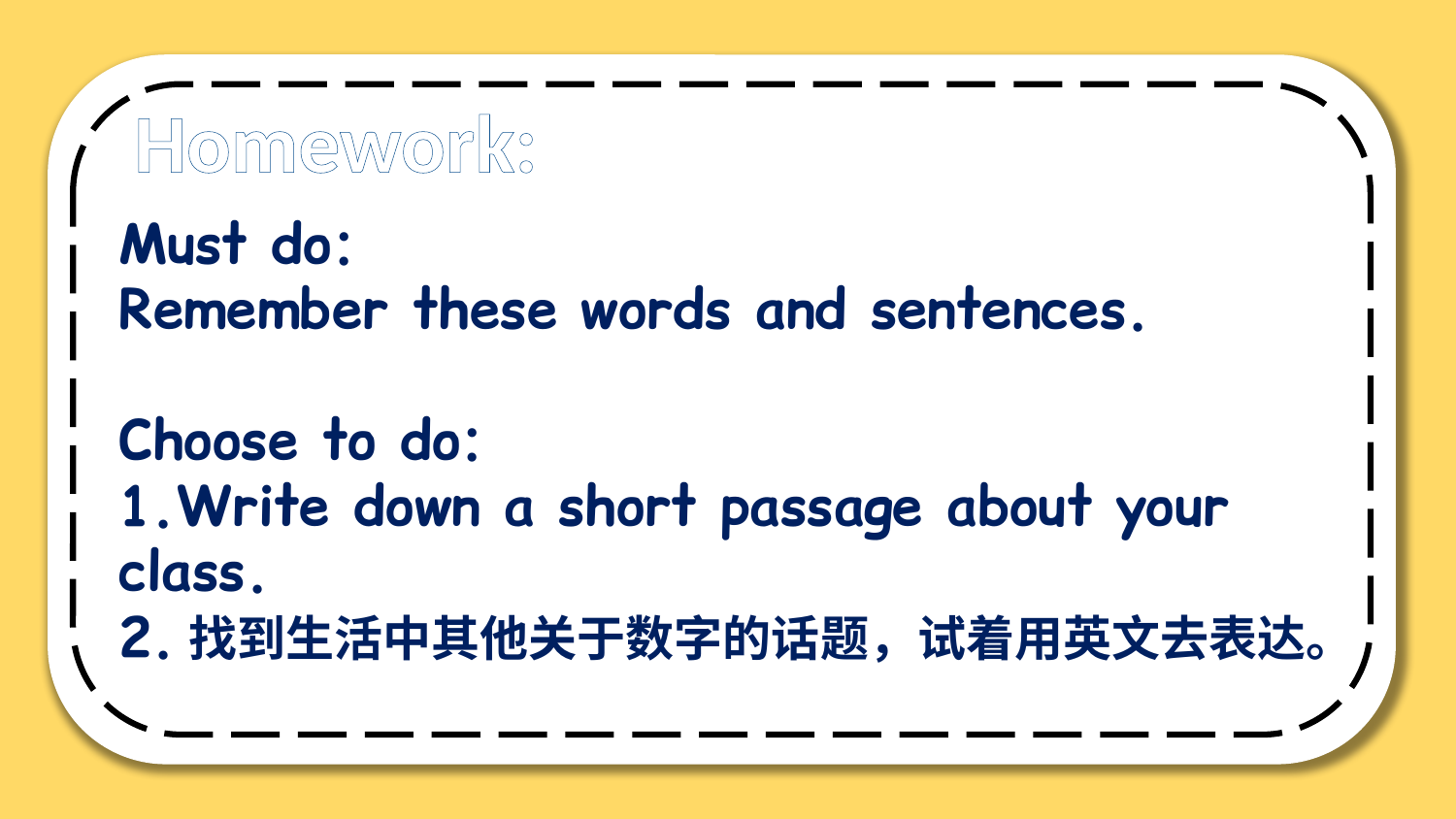

Homework:
Must do:
Remember these words and sentences.

Choose to do:
1.Write down a short passage about your class.
2.找到生活中其他关于数字的话题，试着用英文去表达。